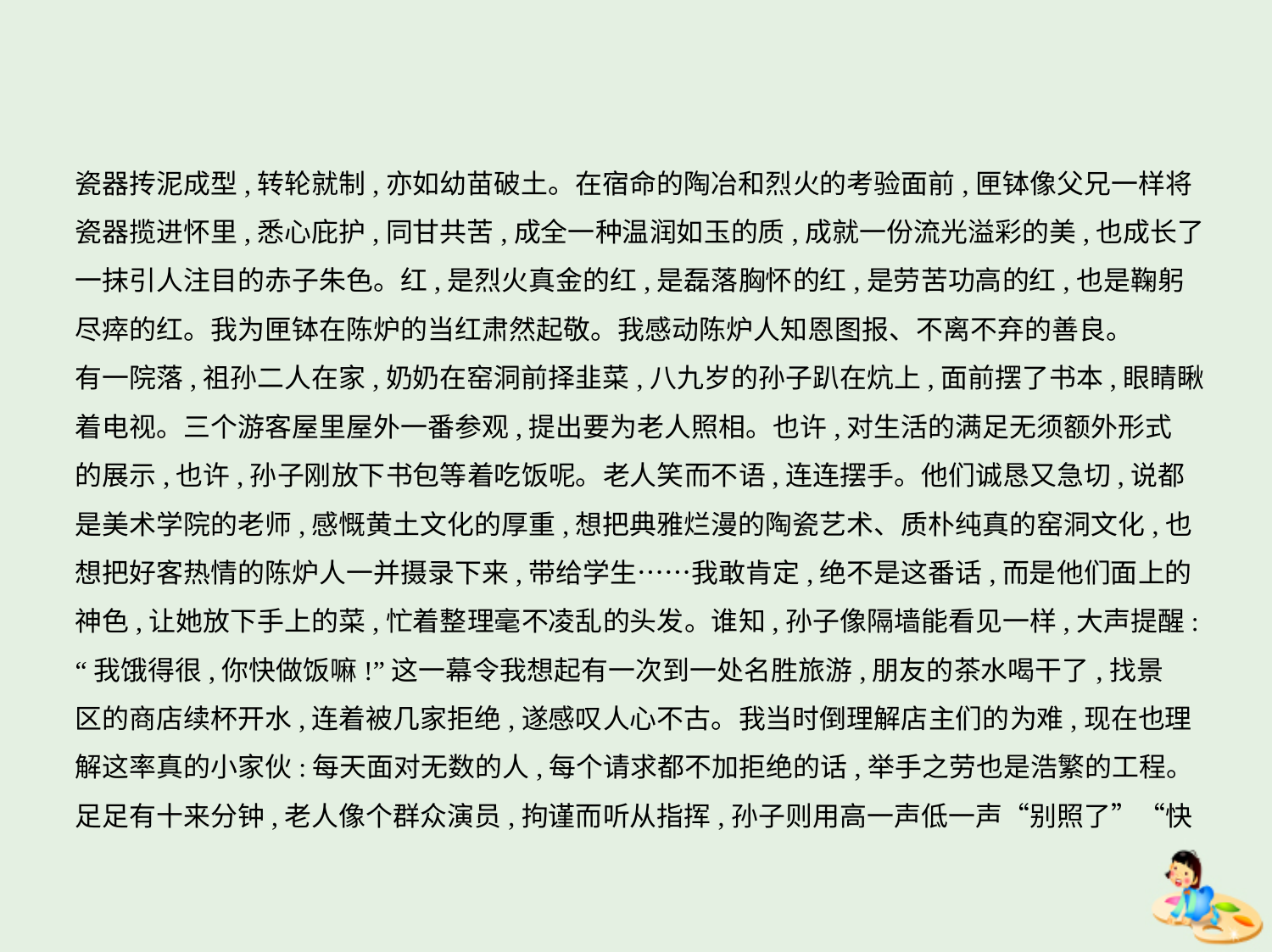

瓷器抟泥成型,转轮就制,亦如幼苗破土。在宿命的陶冶和烈火的考验面前,匣钵像父兄一样将
瓷器揽进怀里,悉心庇护,同甘共苦,成全一种温润如玉的质,成就一份流光溢彩的美,也成长了
一抹引人注目的赤子朱色。红,是烈火真金的红,是磊落胸怀的红,是劳苦功高的红,也是鞠躬
尽瘁的红。我为匣钵在陈炉的当红肃然起敬。我感动陈炉人知恩图报、不离不弃的善良。
有一院落,祖孙二人在家,奶奶在窑洞前择韭菜,八九岁的孙子趴在炕上,面前摆了书本,眼睛瞅
着电视。三个游客屋里屋外一番参观,提出要为老人照相。也许,对生活的满足无须额外形式
的展示,也许,孙子刚放下书包等着吃饭呢。老人笑而不语,连连摆手。他们诚恳又急切,说都
是美术学院的老师,感慨黄土文化的厚重,想把典雅烂漫的陶瓷艺术、质朴纯真的窑洞文化,也
想把好客热情的陈炉人一并摄录下来,带给学生……我敢肯定,绝不是这番话,而是他们面上的
神色,让她放下手上的菜,忙着整理毫不凌乱的头发。谁知,孙子像隔墙能看见一样,大声提醒:
“我饿得很,你快做饭嘛!”这一幕令我想起有一次到一处名胜旅游,朋友的茶水喝干了,找景
区的商店续杯开水,连着被几家拒绝,遂感叹人心不古。我当时倒理解店主们的为难,现在也理
解这率真的小家伙:每天面对无数的人,每个请求都不加拒绝的话,举手之劳也是浩繁的工程。
足足有十来分钟,老人像个群众演员,拘谨而听从指挥,孙子则用高一声低一声“别照了”“快